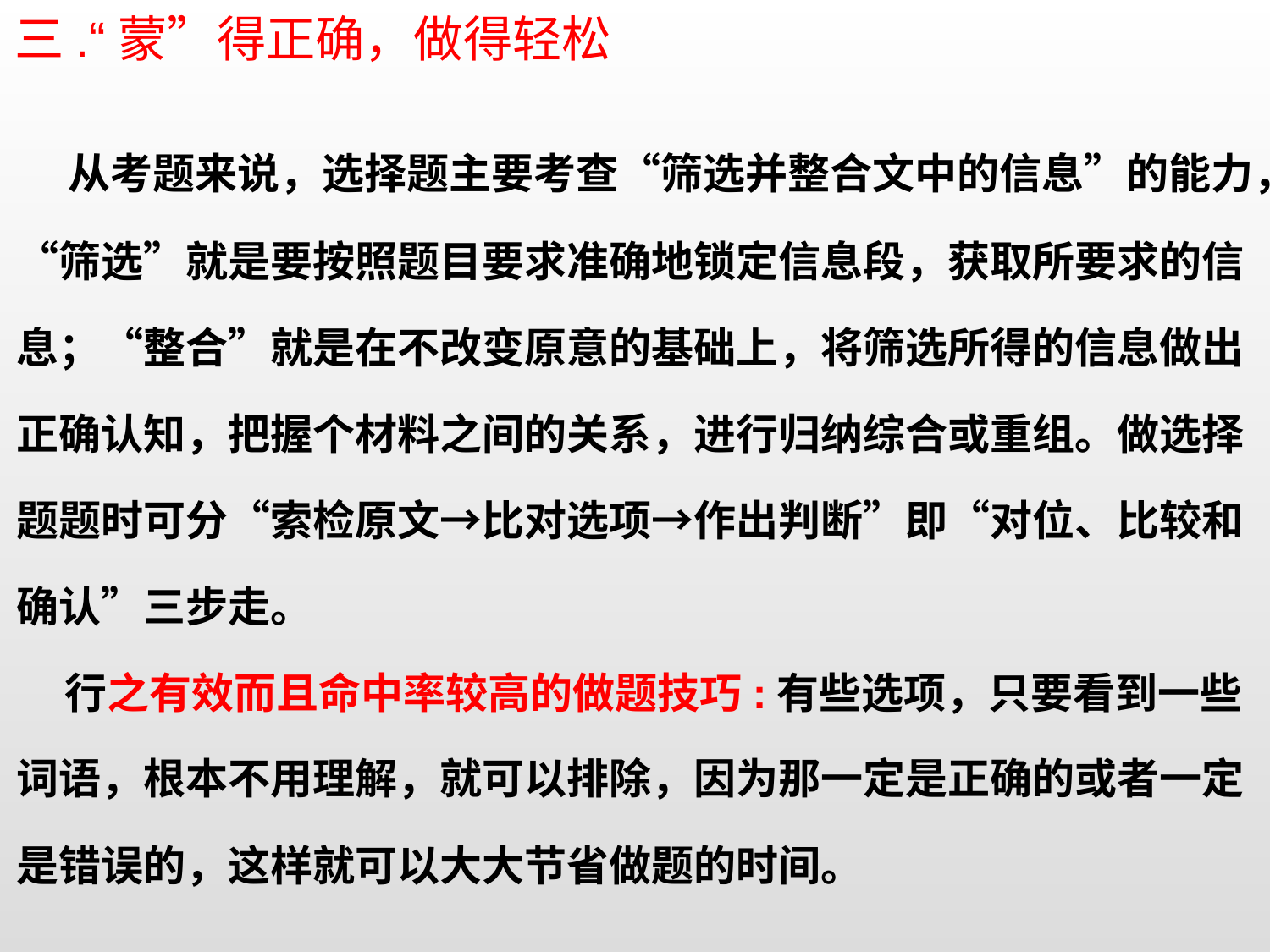

三.“蒙”得正确，做得轻松
    从考题来说，选择题主要考查“筛选并整合文中的信息”的能力，“筛选”就是要按照题目要求准确地锁定信息段，获取所要求的信息；“整合”就是在不改变原意的基础上，将筛选所得的信息做出正确认知，把握个材料之间的关系，进行归纳综合或重组。做选择题题时可分“索检原文→比对选项→作出判断”即“对位、比较和确认”三步走。
    行之有效而且命中率较高的做题技巧:有些选项，只要看到一些词语，根本不用理解，就可以排除，因为那一定是正确的或者一定是错误的，这样就可以大大节省做题的时间。